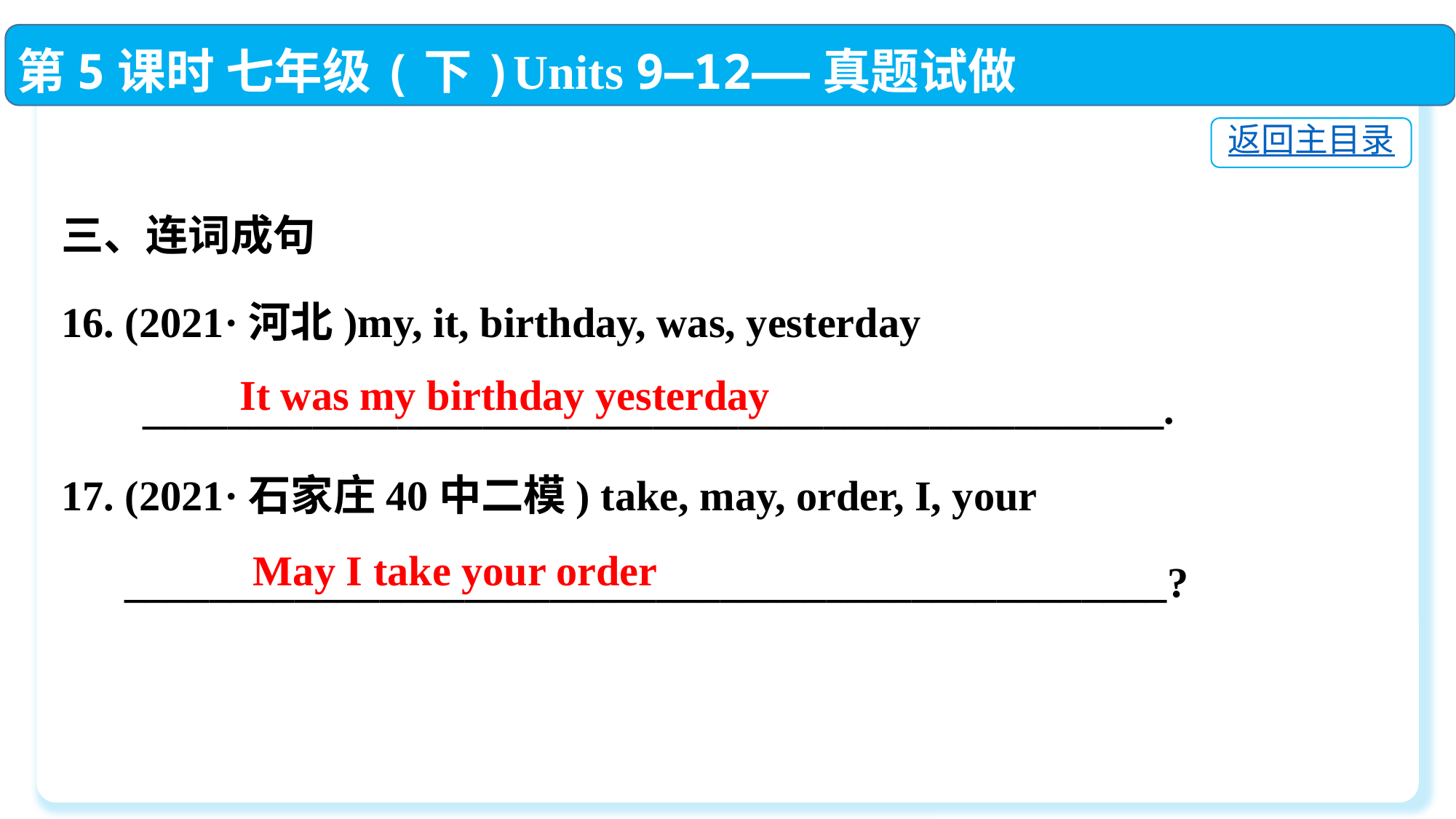

第5课时 七年级(下)Units 9—12——真题试做

返回主目录

三、连词成句
16. (2021·河北)my, it, birthday, was, yesterday
　   ________________________________________________.
17. (2021·石家庄40中二模) take, may, order, I, your
      _________________________________________________?
It was my birthday yesterday
May I take your order